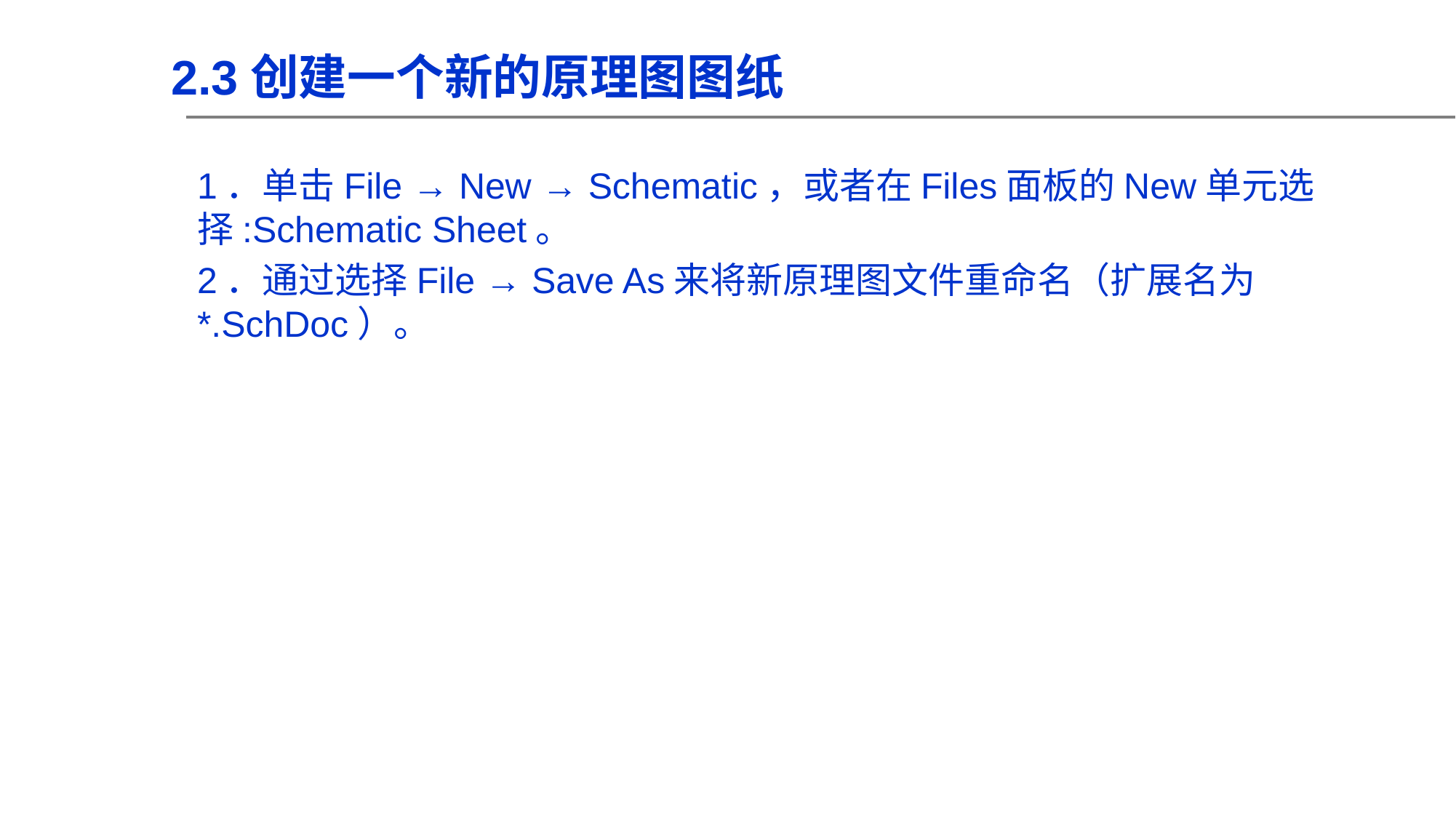

2.3创建一个新的原理图图纸
1．单击File → New → Schematic，或者在Files面板的New单元选择:Schematic Sheet。
2．通过选择File → Save As来将新原理图文件重命名（扩展名为*.SchDoc）。